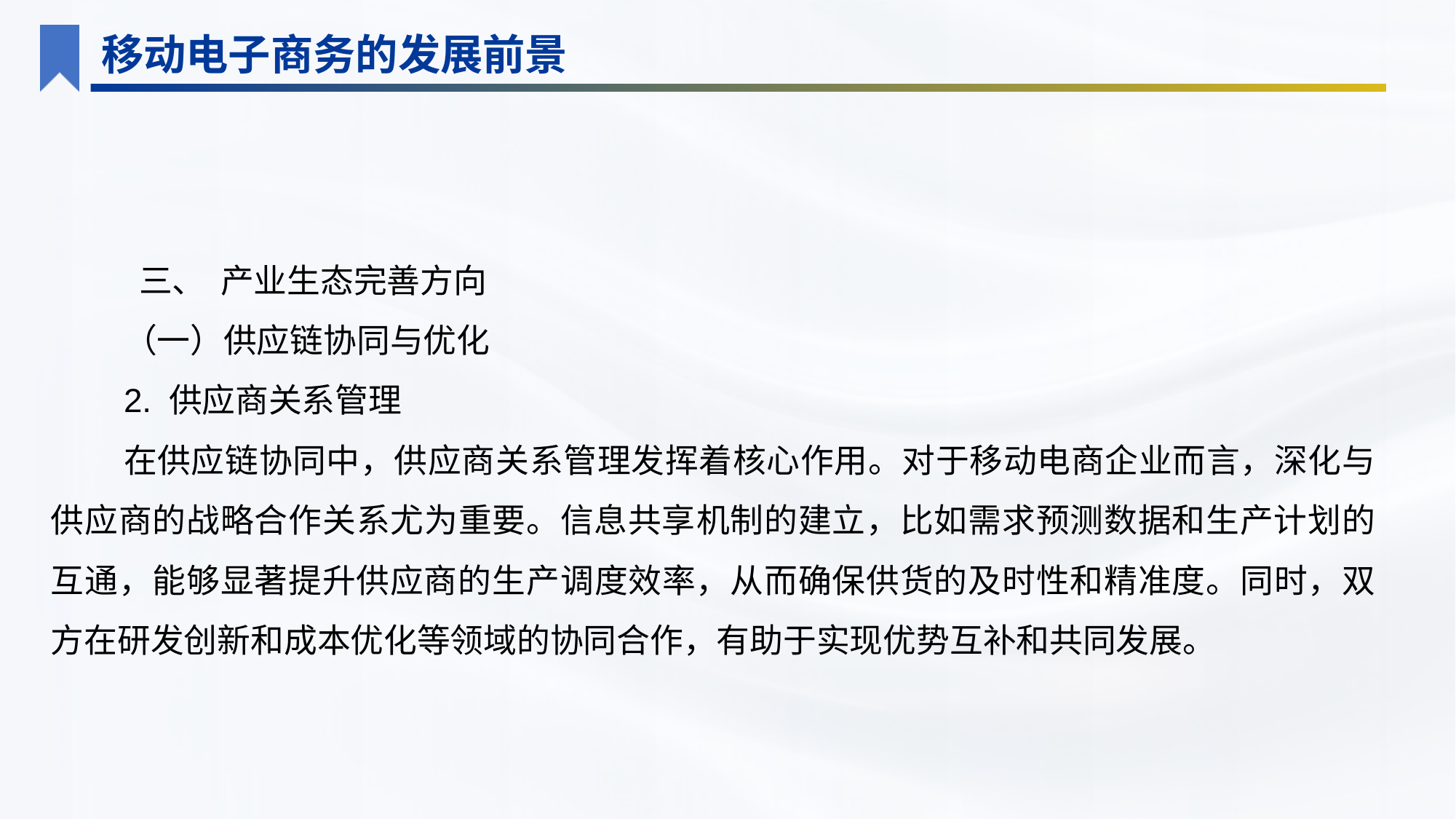

移动电子商务的发展前景
 三、  产业生态完善方向
（一）供应链协同与优化
2. 供应商关系管理
在供应链协同中，供应商关系管理发挥着核心作用。对于移动电商企业而言，深化与供应商的战略合作关系尤为重要。信息共享机制的建立，比如需求预测数据和生产计划的互通，能够显著提升供应商的生产调度效率，从而确保供货的及时性和精准度。同时，双方在研发创新和成本优化等领域的协同合作，有助于实现优势互补和共同发展。